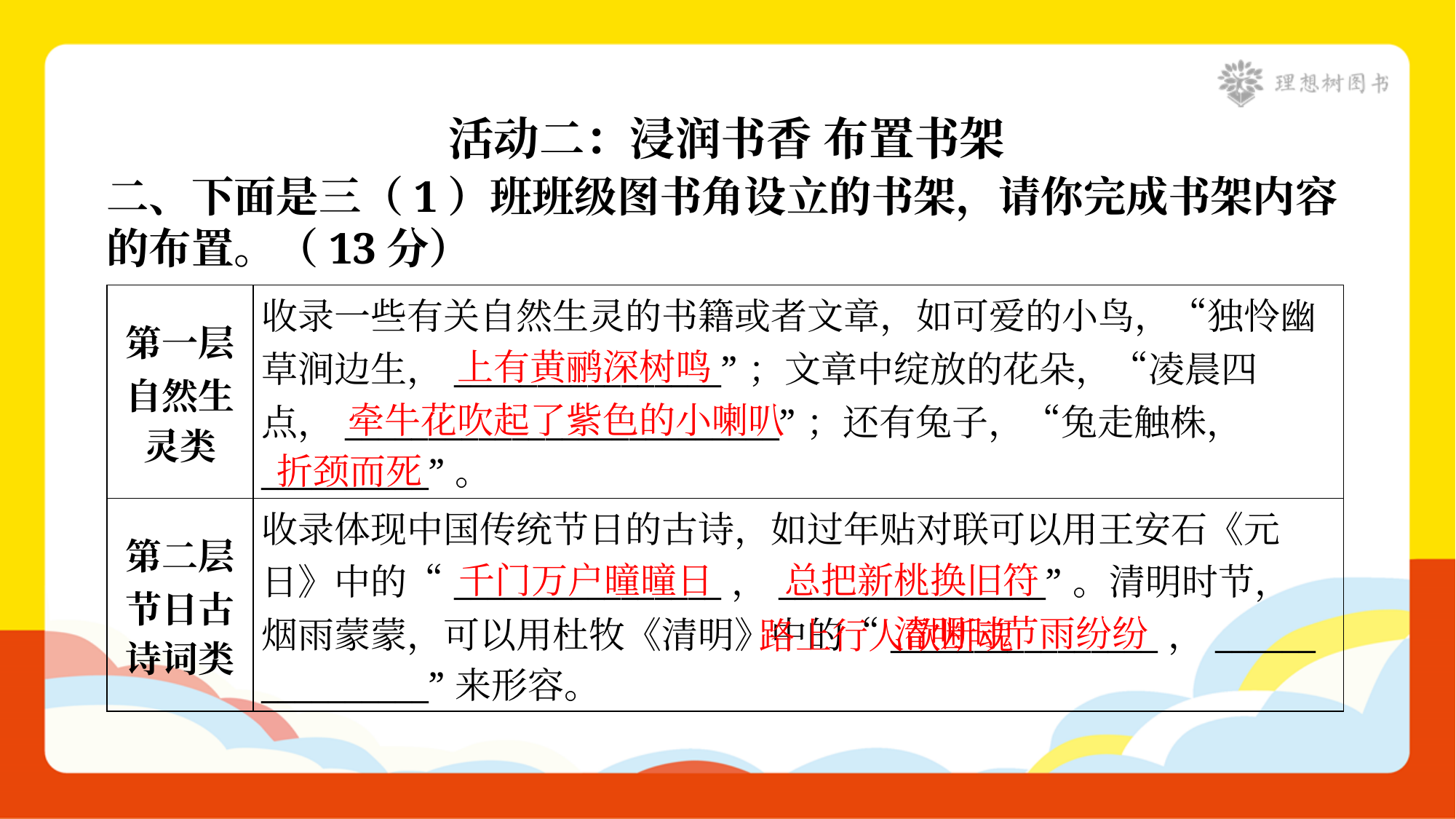

活动二：浸润书香 布置书架
二、下面是三（1）班班级图书角设立的书架，请你完成书架内容
的布置。（13分）
| 第一层 自然生 灵类 | 收录一些有关自然生灵的书籍或者文章，如可爱的小鸟，“独怜幽 草涧边生，\_\_\_\_\_\_\_\_\_\_\_\_\_\_\_\_”；文章中绽放的花朵，“凌晨四 点，\_\_\_\_\_\_\_\_\_\_\_\_\_\_\_\_\_\_\_\_\_\_\_\_\_\_”；还有兔子，“兔走触株， \_\_\_\_\_\_\_\_\_\_”。 |
| --- | --- |
| 第二层 节日古 诗词类 | 收录体现中国传统节日的古诗，如过年贴对联可以用王安石《元 日》中的“\_\_\_\_\_\_\_\_\_\_\_\_\_\_\_\_，\_\_\_\_\_\_\_\_\_\_\_\_\_\_\_\_”。清明时节， 烟雨蒙蒙，可以用杜牧《清明》中的“\_\_\_\_\_\_\_\_\_\_\_\_\_\_\_\_，\_\_\_\_\_\_ \_\_\_\_\_\_\_\_\_\_”来形容。 |
上有黄鹂深树鸣
牵牛花吹起了紫色的小喇叭
折颈而死
千门万户曈曈日
总把新桃换旧符
                                                     路上行人欲断魂
清明时节雨纷纷